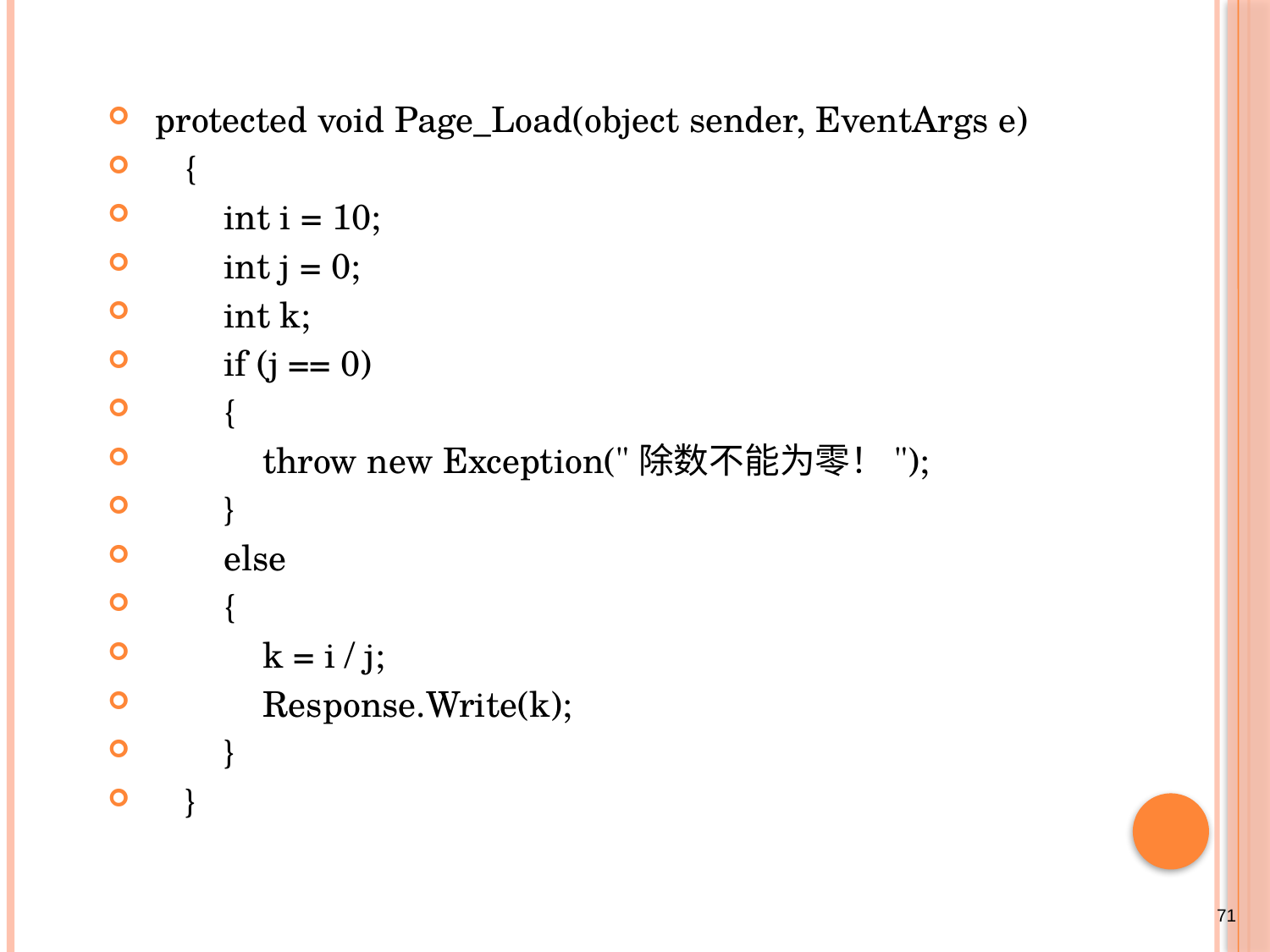

#
 protected void Page_Load(object sender, EventArgs e)
    {
        int i = 10;
        int j = 0;
        int k;
        if (j == 0)
        {
            throw new Exception("除数不能为零！");
        }
        else
        {
            k = i / j;
            Response.Write(k);
        }
    }
71